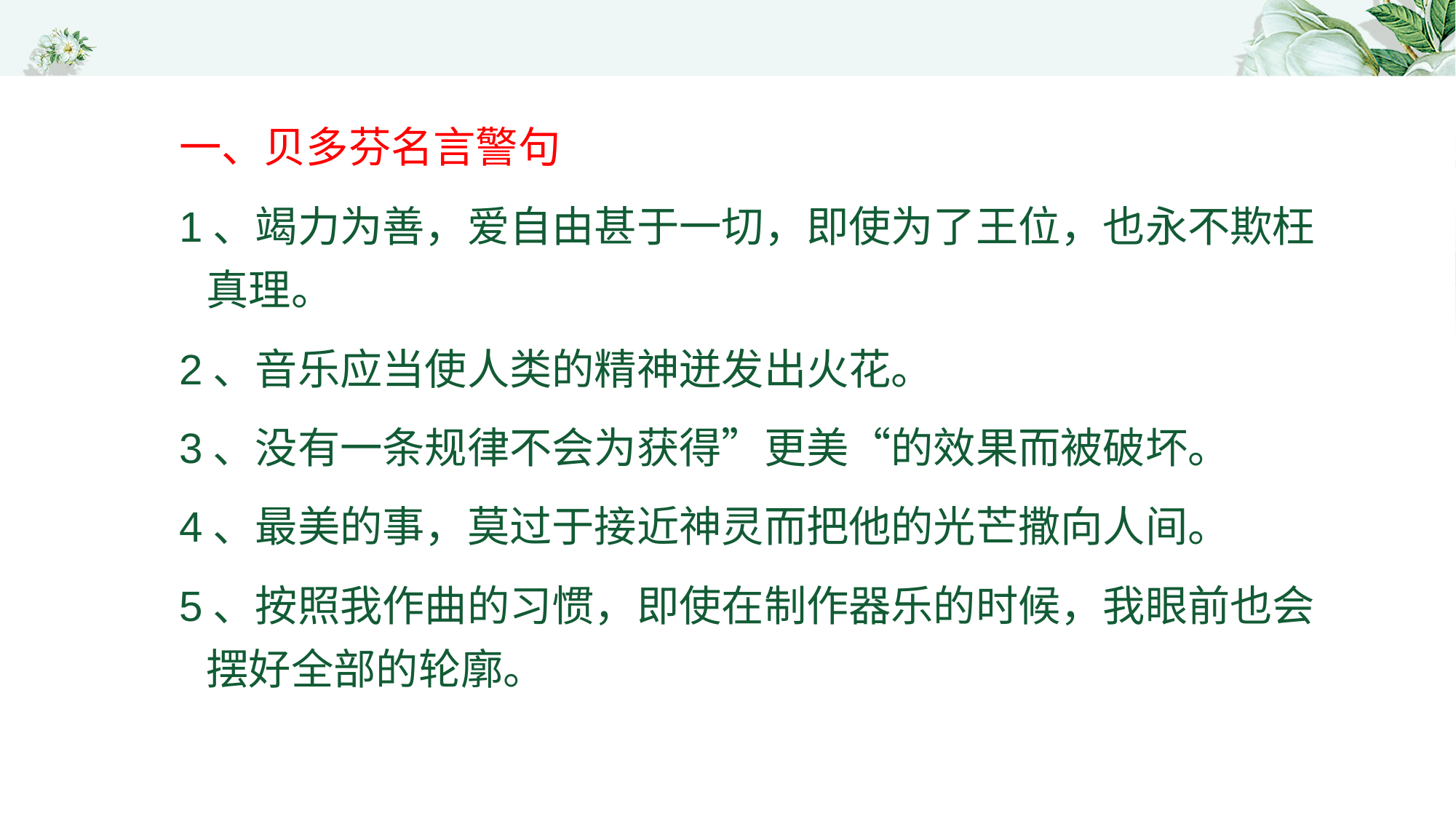

一、贝多芬名言警句
1、竭力为善，爱自由甚于一切，即使为了王位，也永不欺枉真理。
2、音乐应当使人类的精神迸发出火花。
3、没有一条规律不会为获得”更美“的效果而被破坏。
4、最美的事，莫过于接近神灵而把他的光芒撒向人间。
5、按照我作曲的习惯，即使在制作器乐的时候，我眼前也会摆好全部的轮廓。